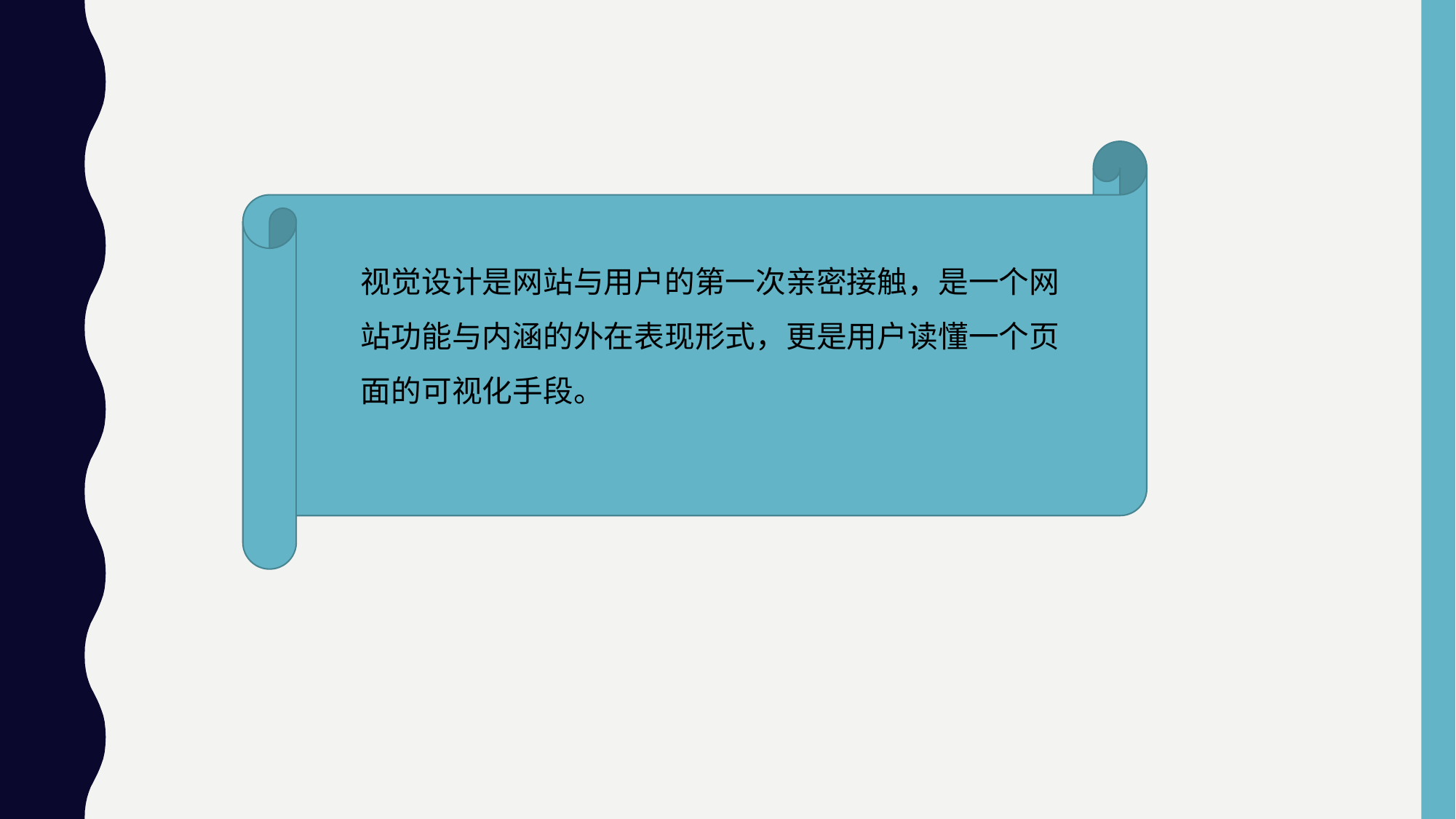

视觉设计是网站与用户的第一次亲密接触，是一个网站功能与内涵的外在表现形式，更是用户读懂一个页面的可视化手段。